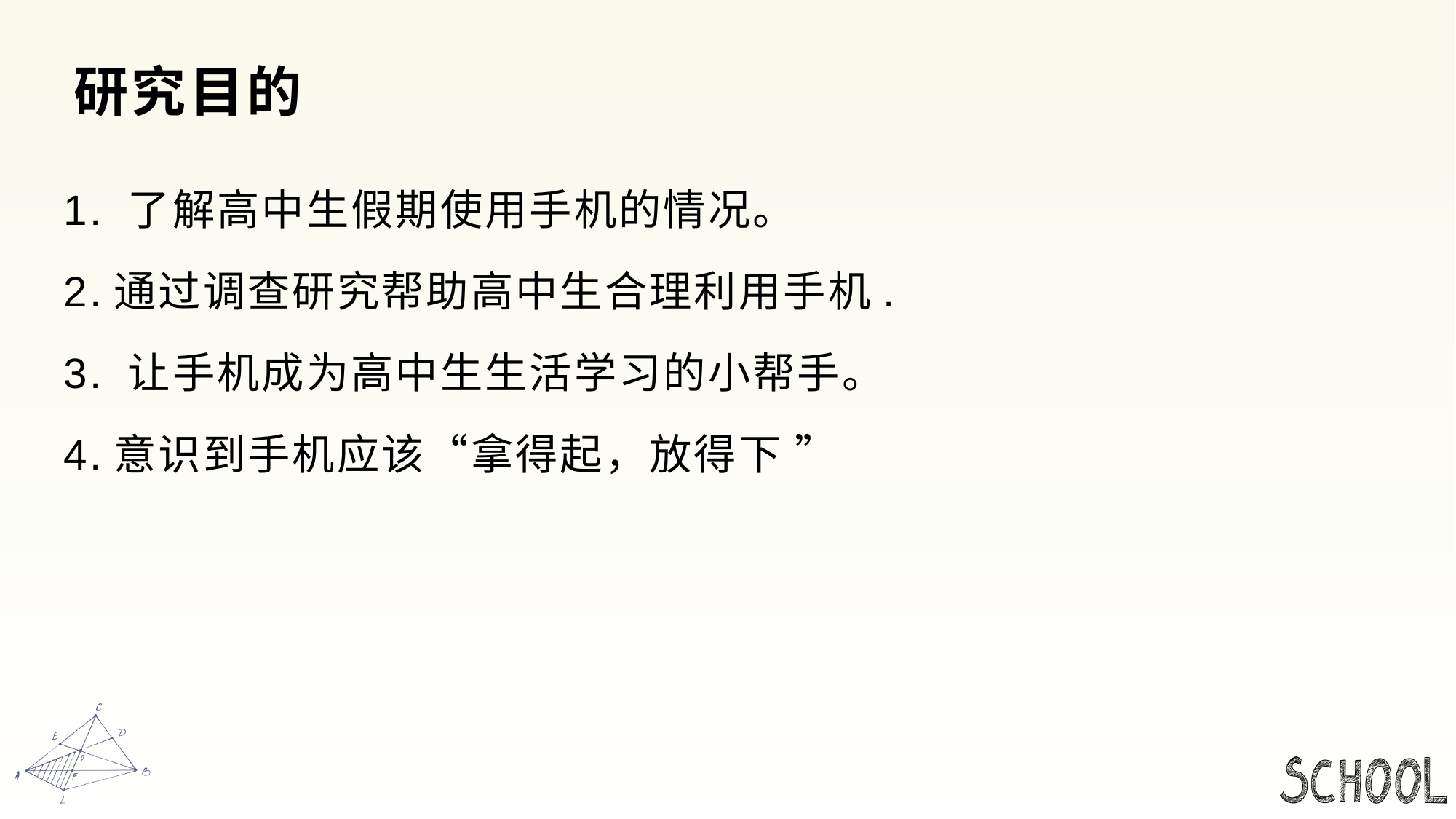

# 研究目的
 1. 了解高中生假期使用手机的情况。
 2.通过调查研究帮助高中生合理利用手机.
 3. 让手机成为高中生生活学习的小帮手。
 4.意识到手机应该“拿得起，放得下 ”